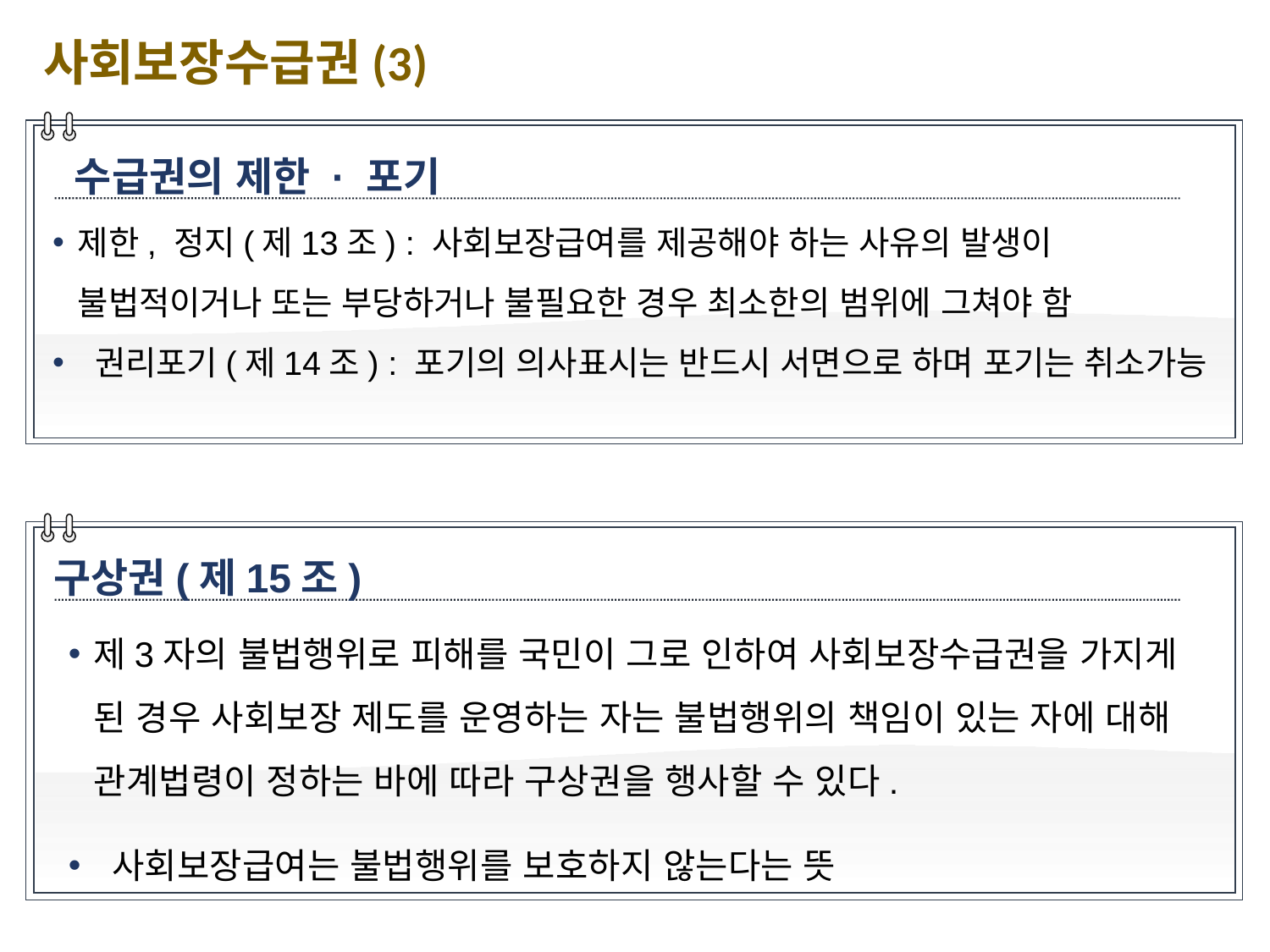

사회보장수급권(3)

수급권의 제한 · 포기
제한, 정지(제13조) : 사회보장급여를 제공해야 하는 사유의 발생이 불법적이거나 또는 부당하거나 불필요한 경우 최소한의 범위에 그쳐야 함
 권리포기(제14조) : 포기의 의사표시는 반드시 서면으로 하며 포기는 취소가능

구상권(제15조)

제3자의 불법행위로 피해를 국민이 그로 인하여 사회보장수급권을 가지게 된 경우 사회보장 제도를 운영하는 자는 불법행위의 책임이 있는 자에 대해 관계법령이 정하는 바에 따라 구상권을 행사할 수 있다.
 사회보장급여는 불법행위를 보호하지 않는다는 뜻